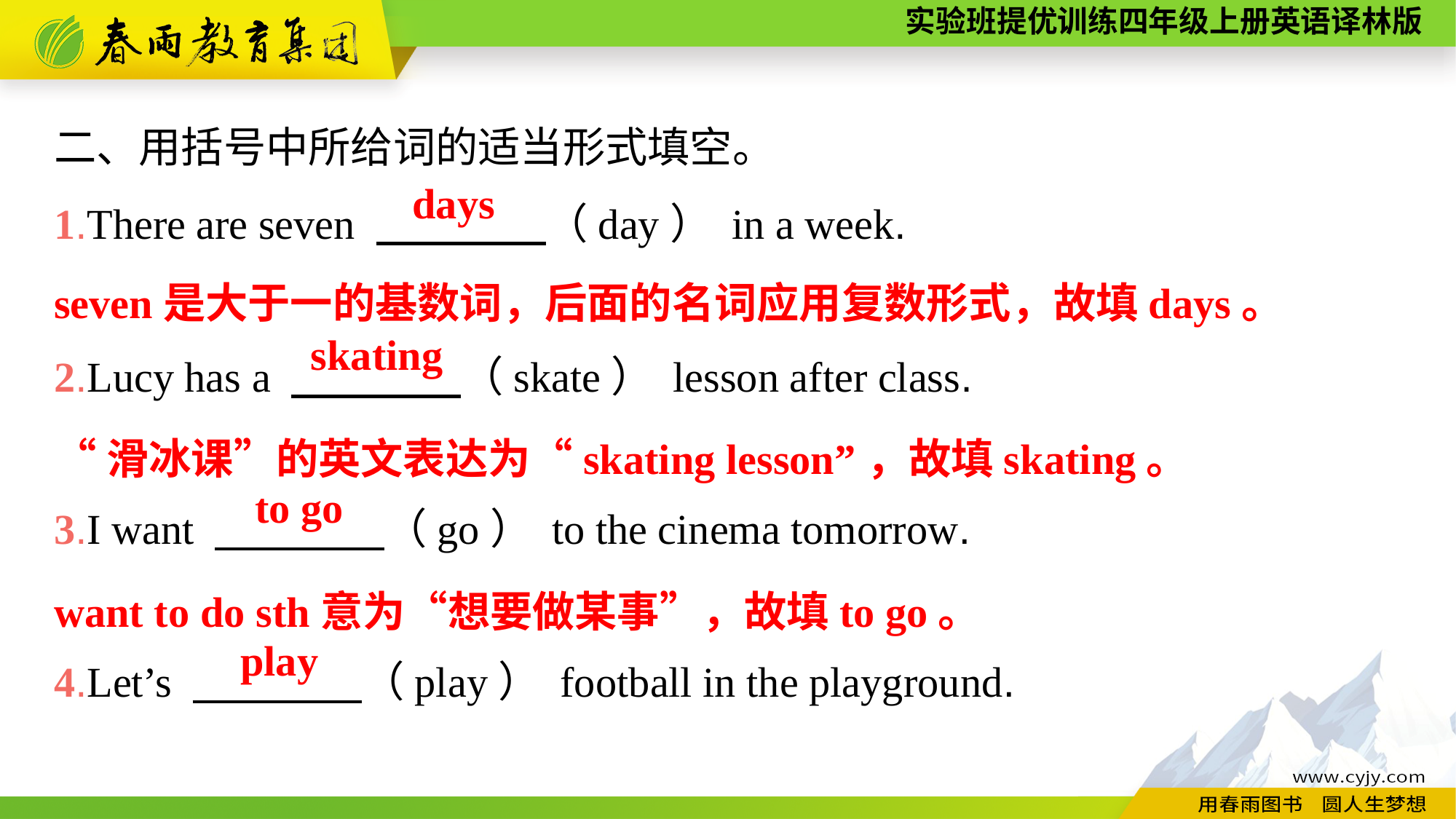

二、用括号中所给词的适当形式填空。
1.There are seven 　　　　（day） in a week.

2.Lucy has a 　　　　（skate） lesson after class.

3.I want 　　　　（go） to the cinema tomorrow.

4.Let’s 　　　　（play） football in the playground.
days
seven是大于一的基数词，后面的名词应用复数形式，故填days。
skating
“滑冰课”的英文表达为“skating lesson”，故填skating。
to go
want to do sth意为“想要做某事”，故填to go。
play